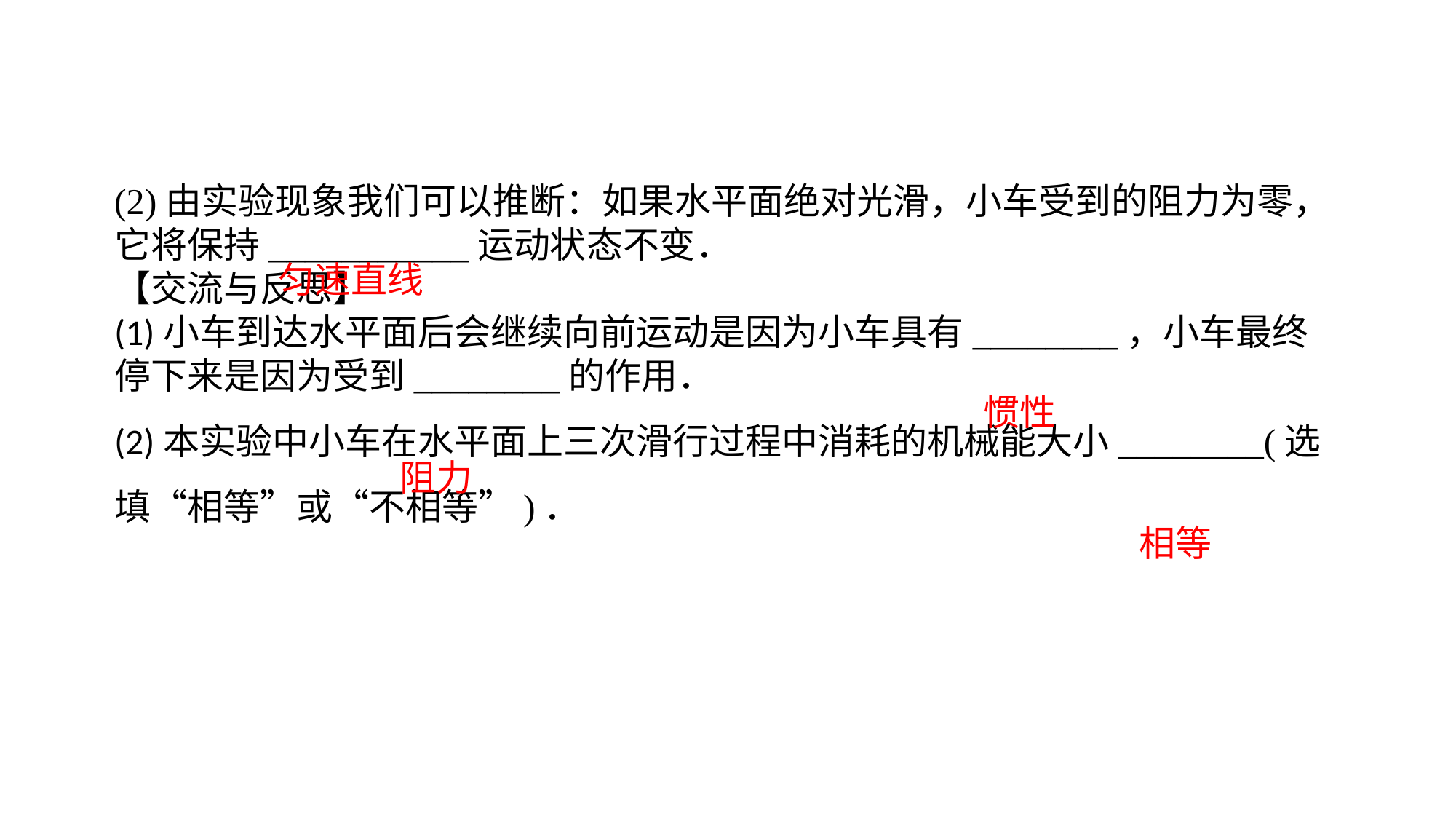

(2)由实验现象我们可以推断：如果水平面绝对光滑，小车受到的阻力为零，它将保持___________运动状态不变．【交流与反思】(1)小车到达水平面后会继续向前运动是因为小车具有________，小车最终停下来是因为受到________的作用．(2)本实验中小车在水平面上三次滑行过程中消耗的机械能大小________(选填“相等”或“不相等”)．
匀速直线
惯性
阻力
相等